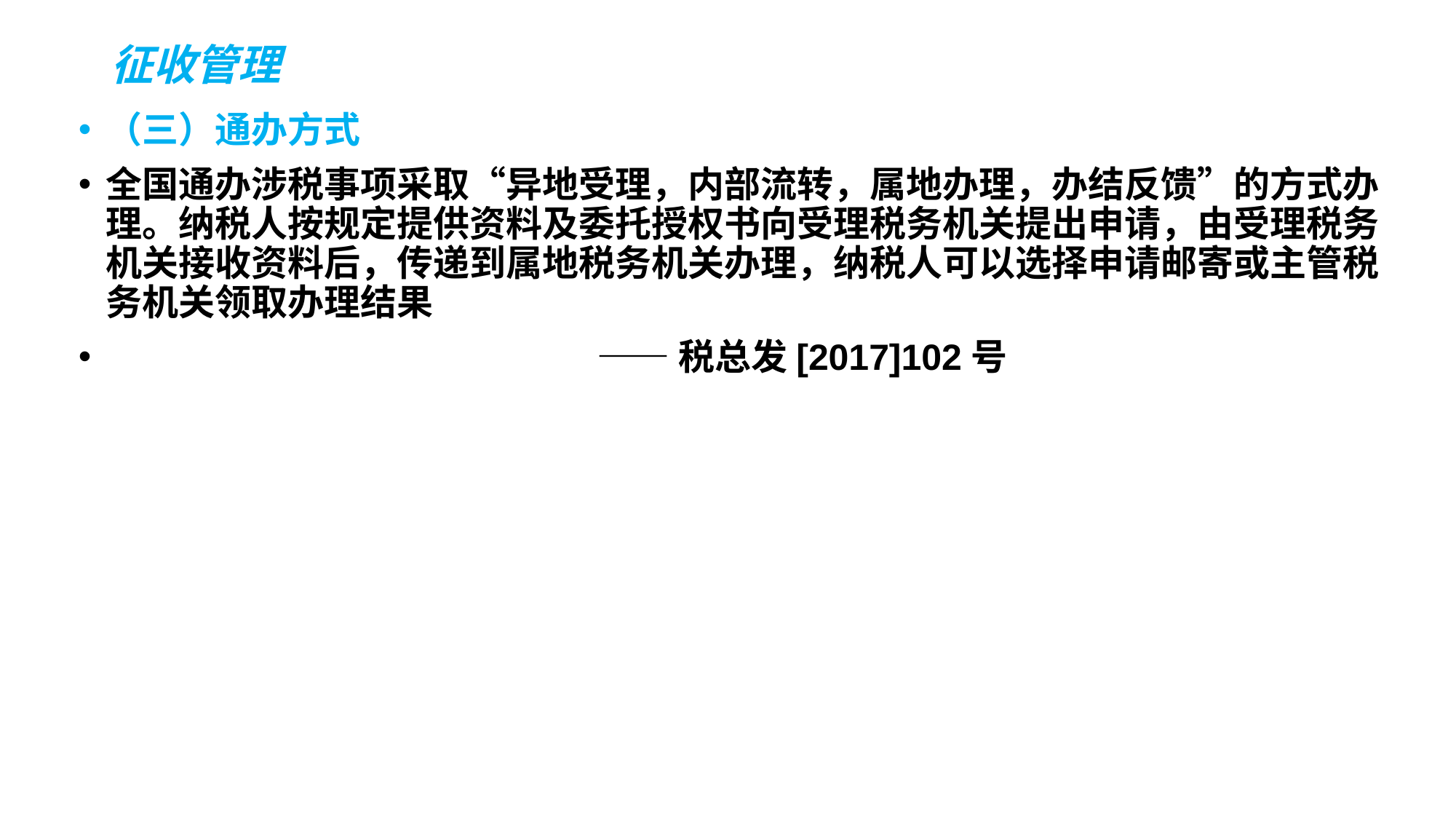

# 征收管理
（三）通办方式
全国通办涉税事项采取“异地受理，内部流转，属地办理，办结反馈”的方式办理。纳税人按规定提供资料及委托授权书向受理税务机关提出申请，由受理税务机关接收资料后，传递到属地税务机关办理，纳税人可以选择申请邮寄或主管税务机关领取办理结果
                                                            ——税总发[2017]102号